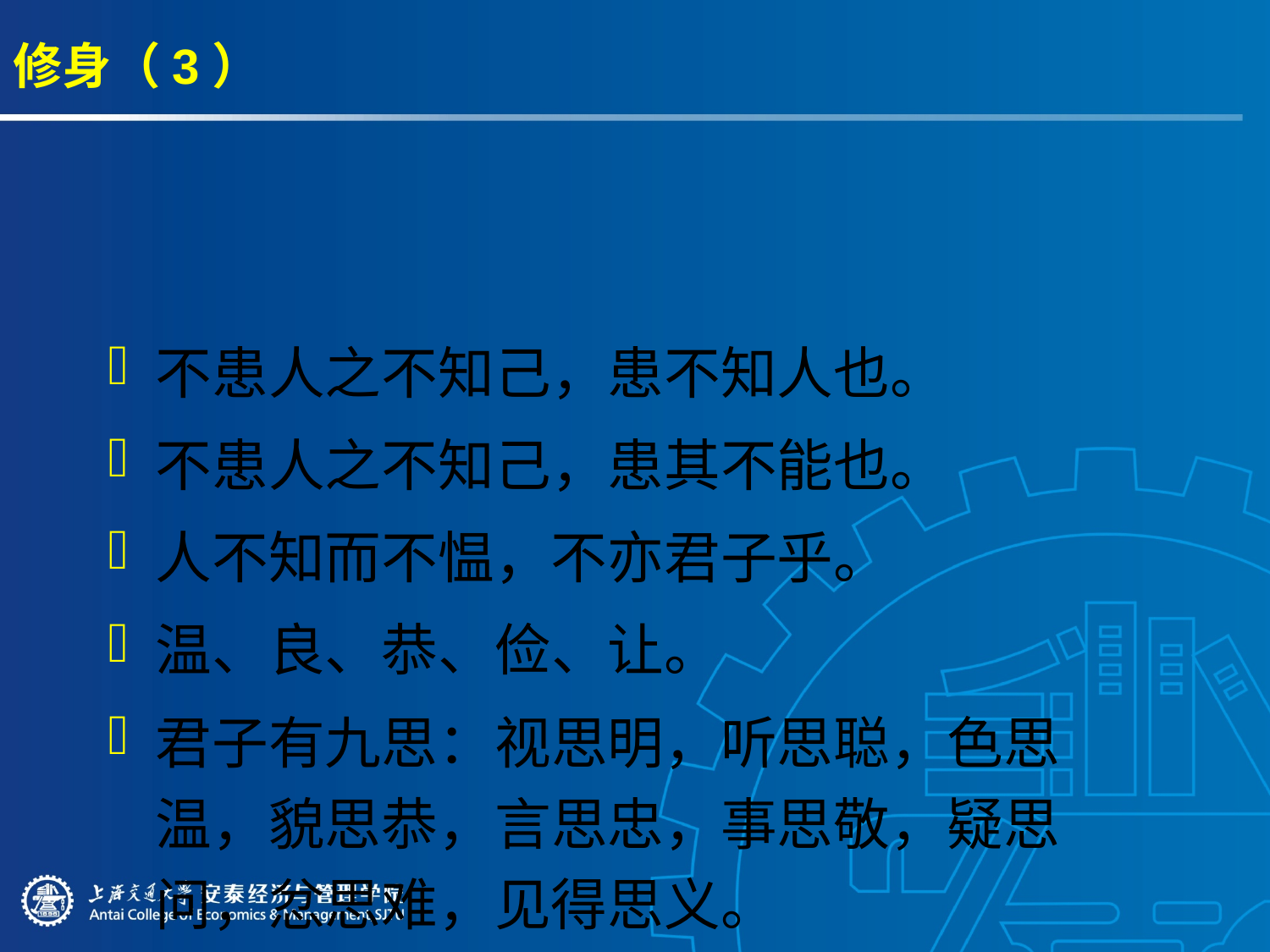

# 修身（3）
不患人之不知己，患不知人也。
不患人之不知己，患其不能也。
人不知而不愠，不亦君子乎。
温、良、恭、俭、让。
君子有九思：视思明，听思聪，色思温，貌思恭，言思忠，事思敬，疑思问，忿思难，见得思义。